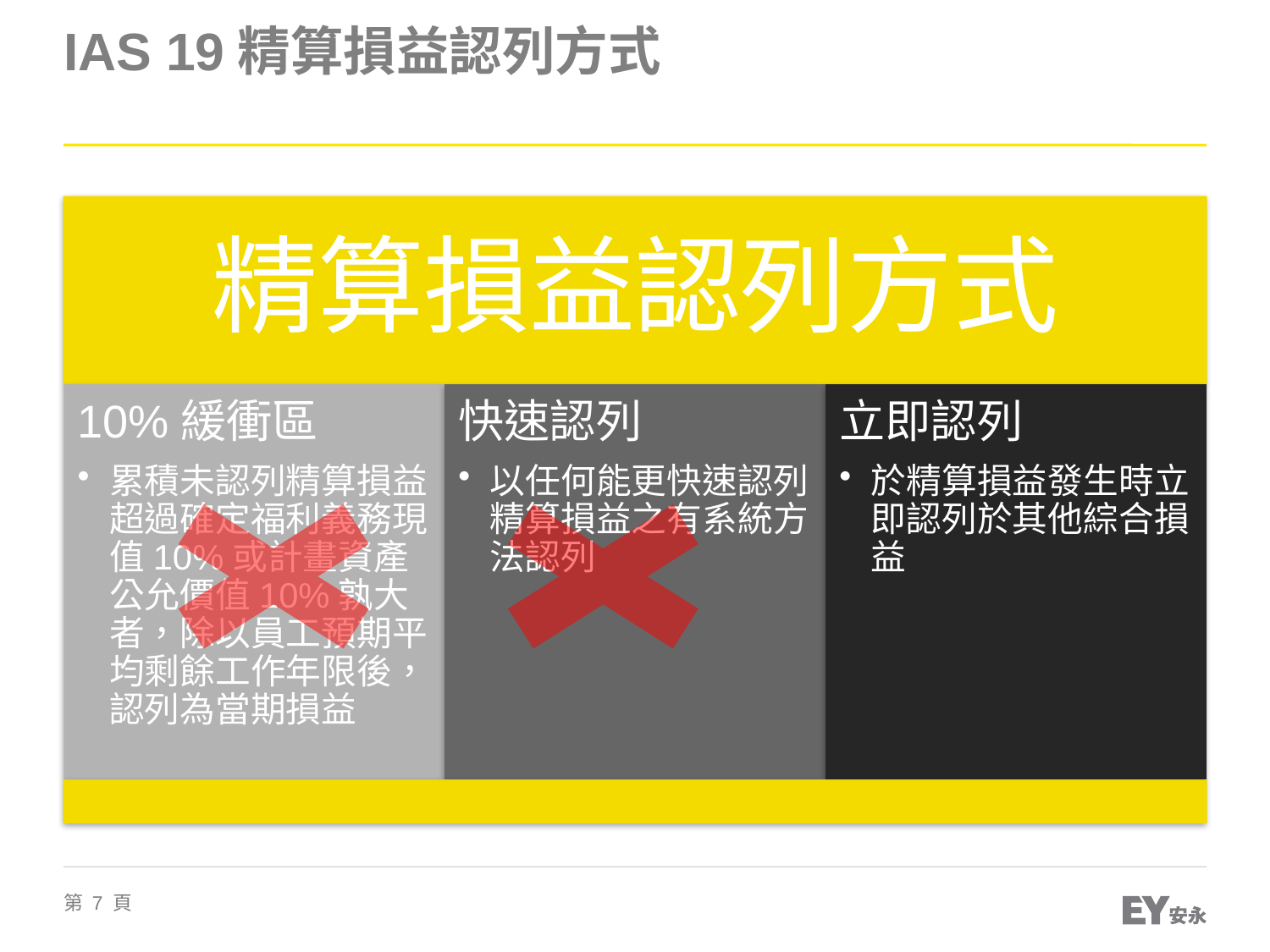

# IAS 19精算損益認列方式
精算損益認列方式
10%緩衝區
累積未認列精算損益超過確定福利義務現值10%或計畫資產公允價值10%孰大者，除以員工預期平均剩餘工作年限後，認列為當期損益
快速認列
以任何能更快速認列精算損益之有系統方法認列
立即認列
於精算損益發生時立即認列於其他綜合損益